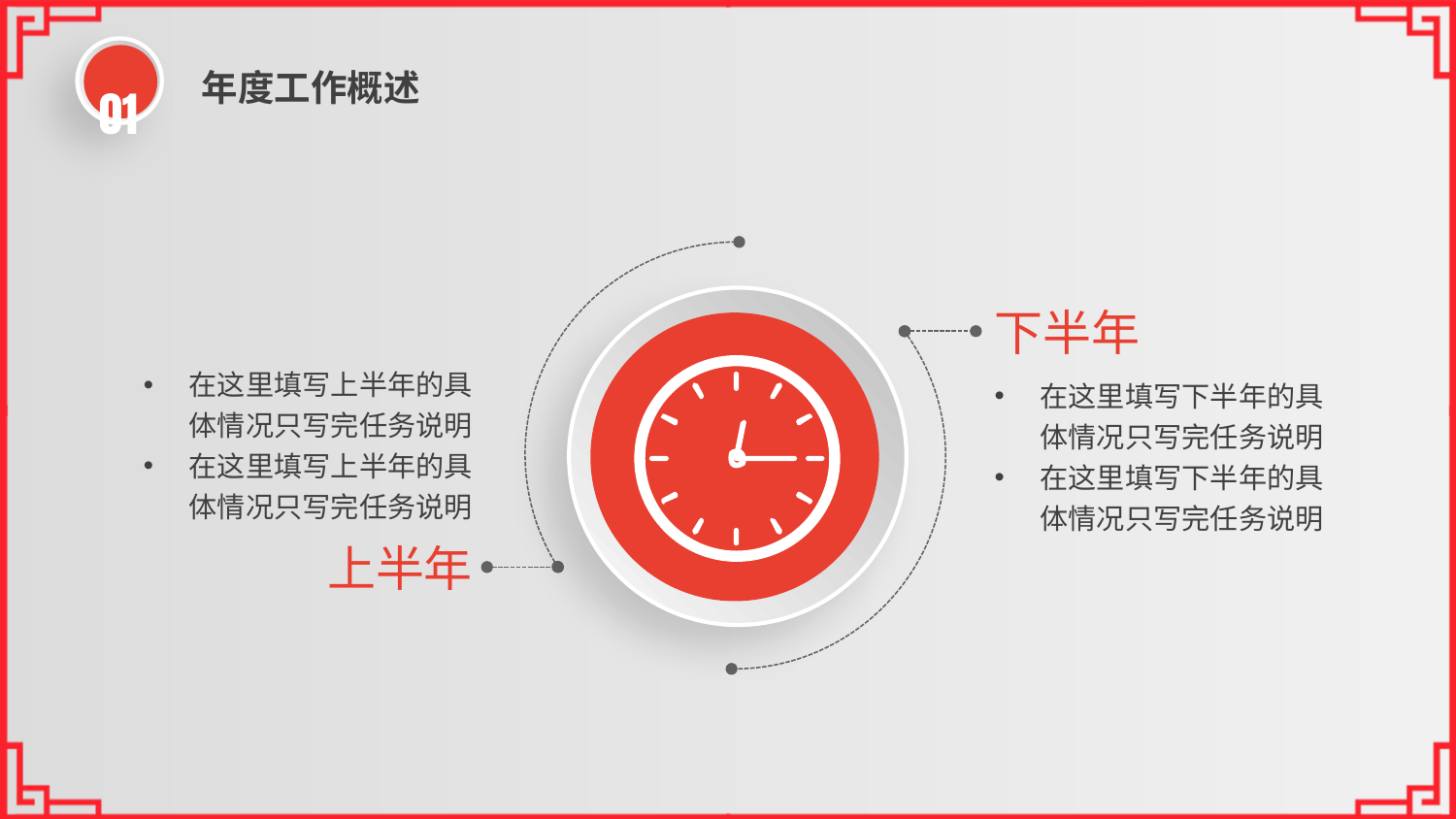

01

年度工作概述

下半年

在这里填写上半年的具体情况只写完任务说明
在这里填写上半年的具体情况只写完任务说明

在这里填写下半年的具体情况只写完任务说明
在这里填写下半年的具体情况只写完任务说明
上半年